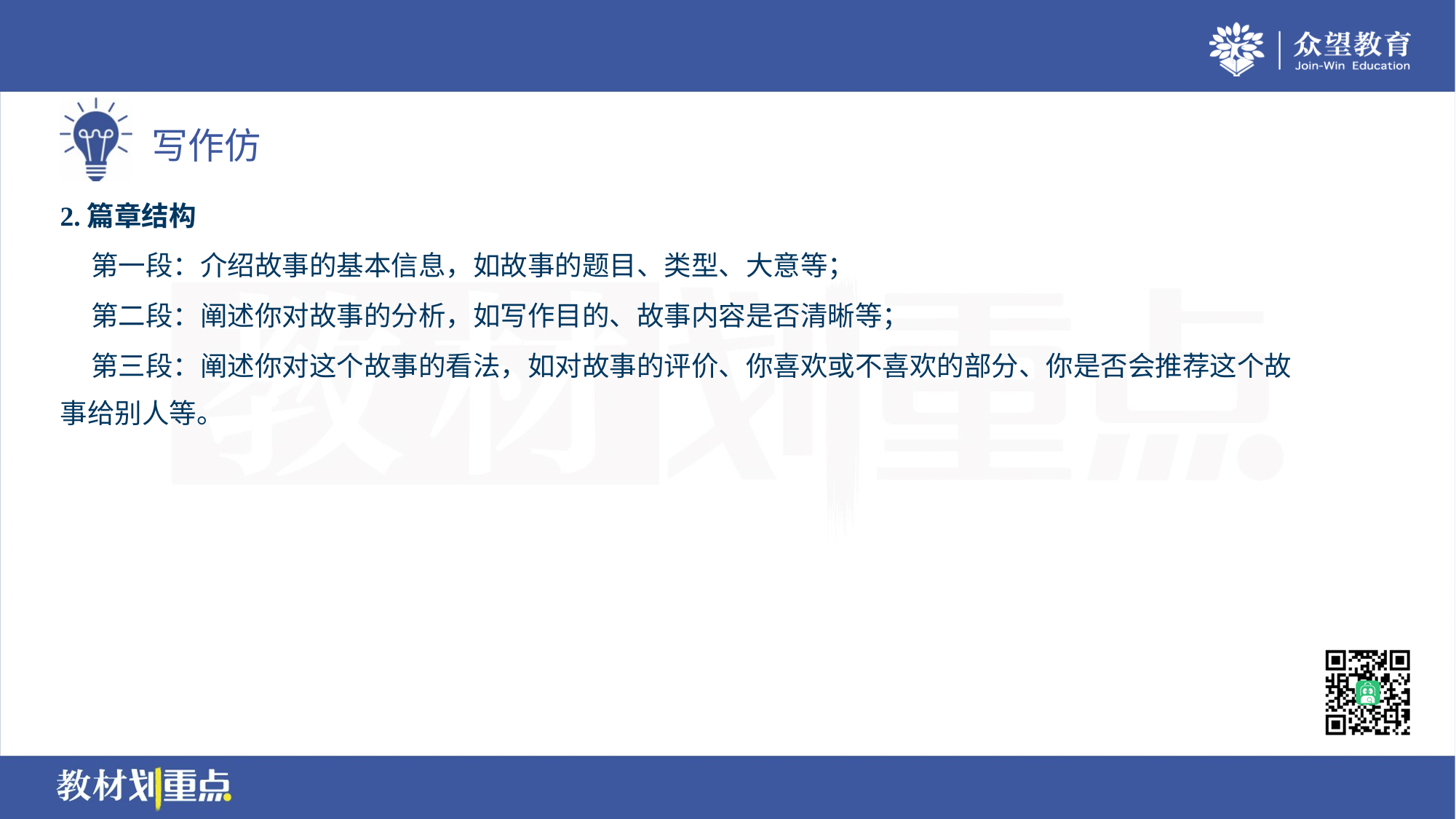

2.篇章结构
    第一段：介绍故事的基本信息，如故事的题目、类型、大意等；
    第二段：阐述你对故事的分析，如写作目的、故事内容是否清晰等；
    第三段：阐述你对这个故事的看法，如对故事的评价、你喜欢或不喜欢的部分、你是否会推荐这个故
事给别人等。